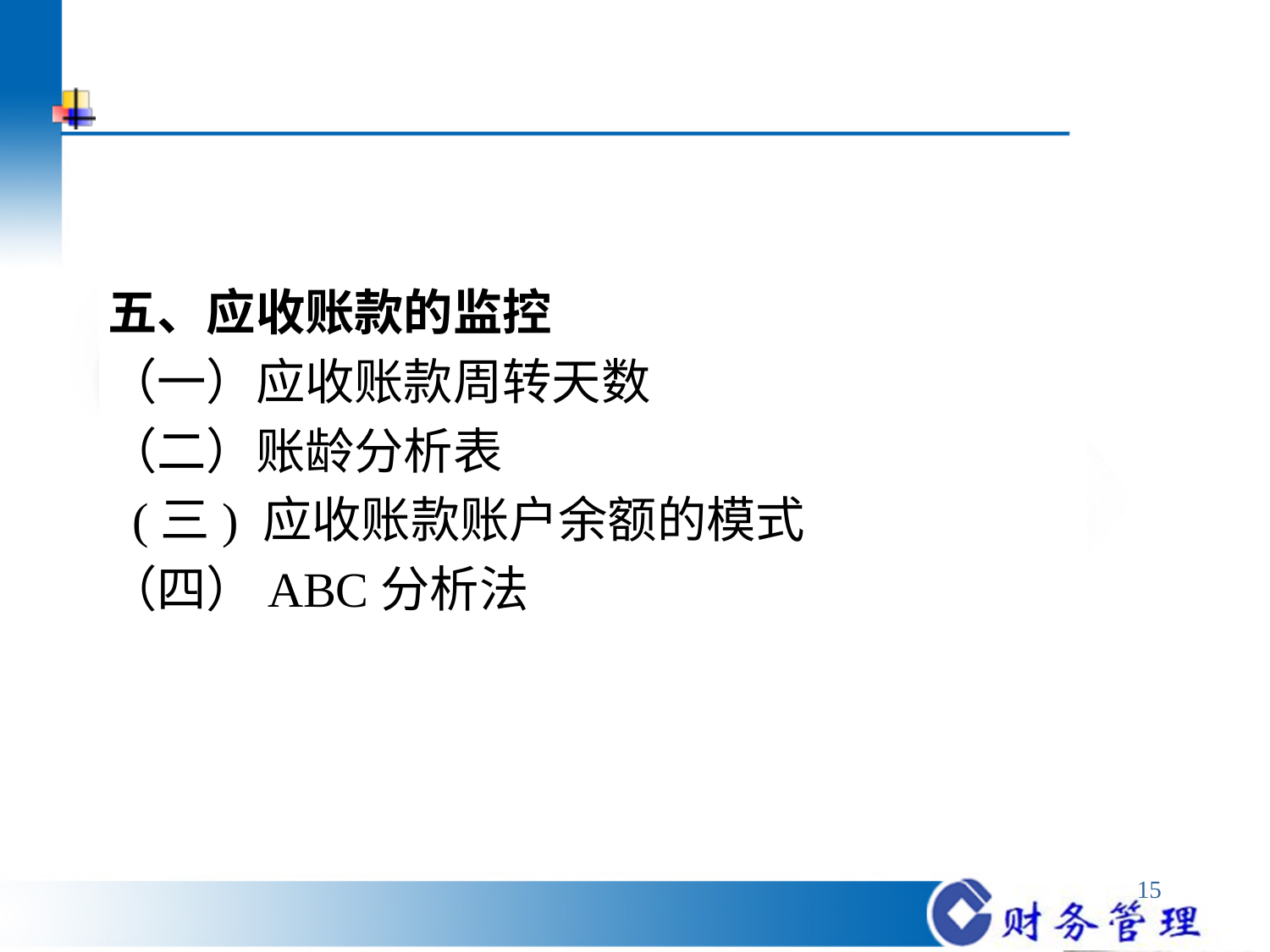

#
五、应收账款的监控
（一）应收账款周转天数
（二）账龄分析表
  (三) 应收账款账户余额的模式
（四）ABC分析法

15